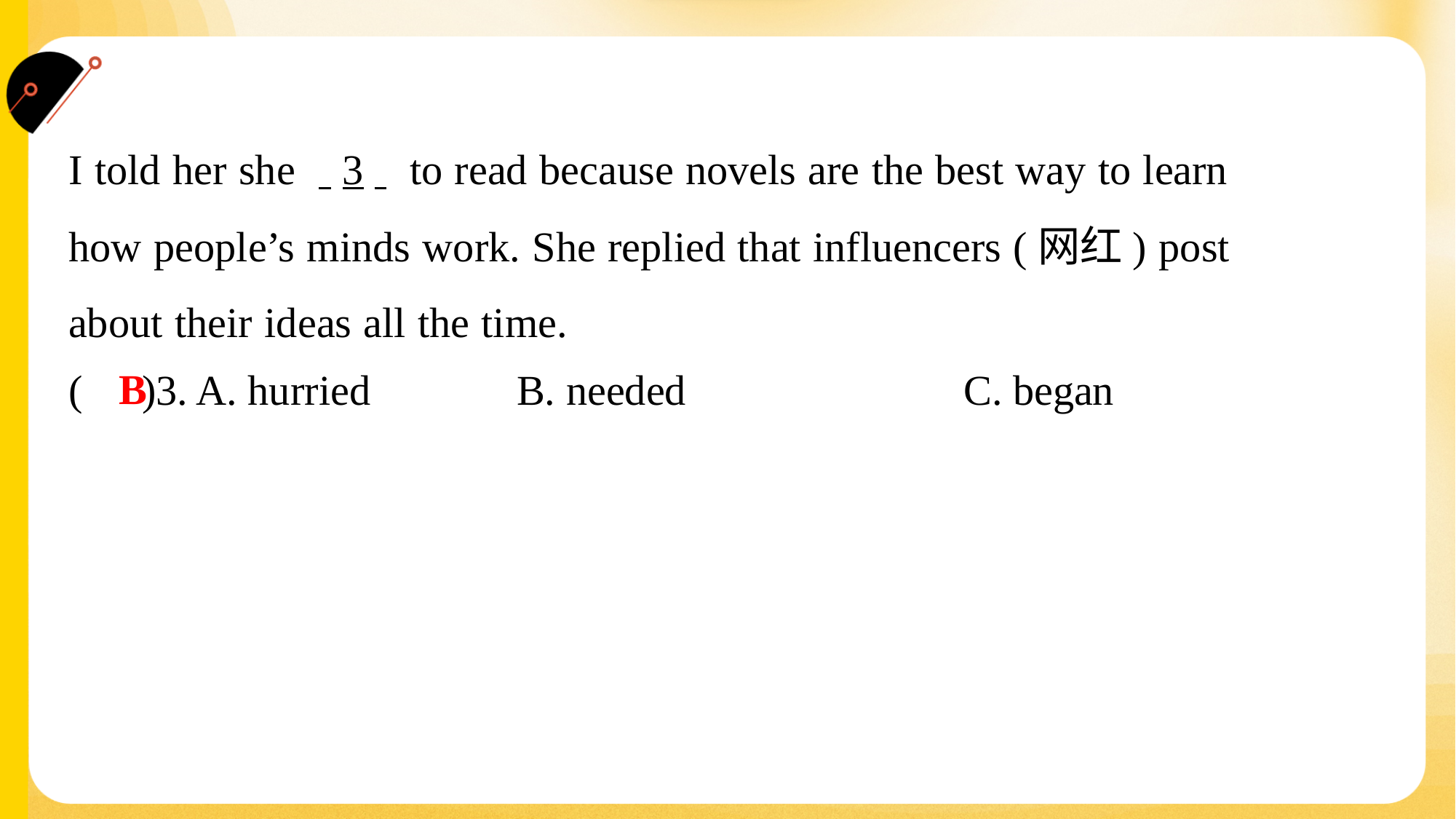

I told her she . .3. . to read because novels are the best way to learn
how people’s minds work. She replied that influencers (网红) post
about their ideas all the time.#1
B
(     )3. A. hurried	B. needed	C. began